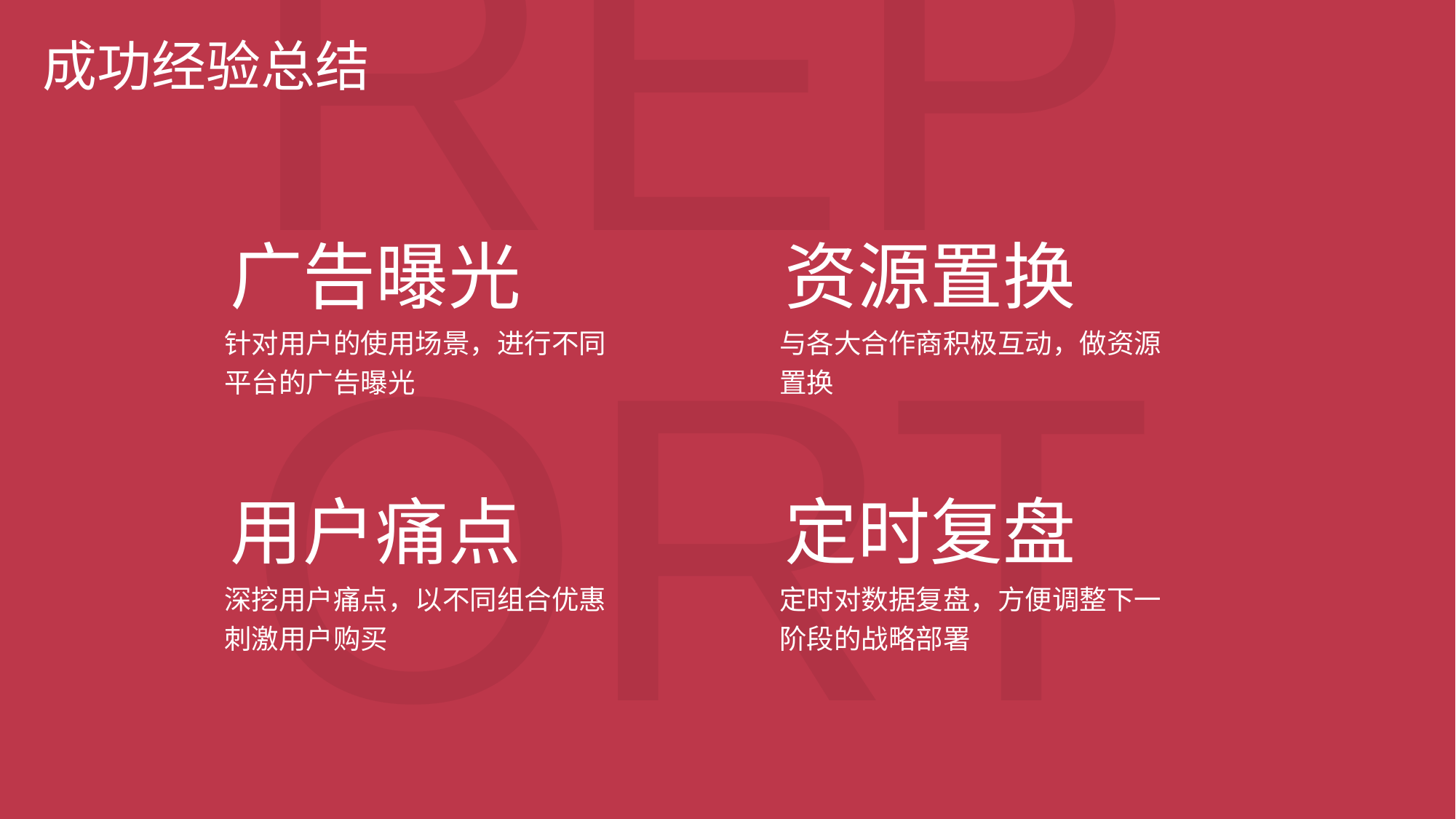

REPORT
成功经验总结
广告曝光
资源置换
针对用户的使用场景，进行不同平台的广告曝光
与各大合作商积极互动，做资源置换
用户痛点
定时复盘
深挖用户痛点，以不同组合优惠刺激用户购买
定时对数据复盘，方便调整下一阶段的战略部署